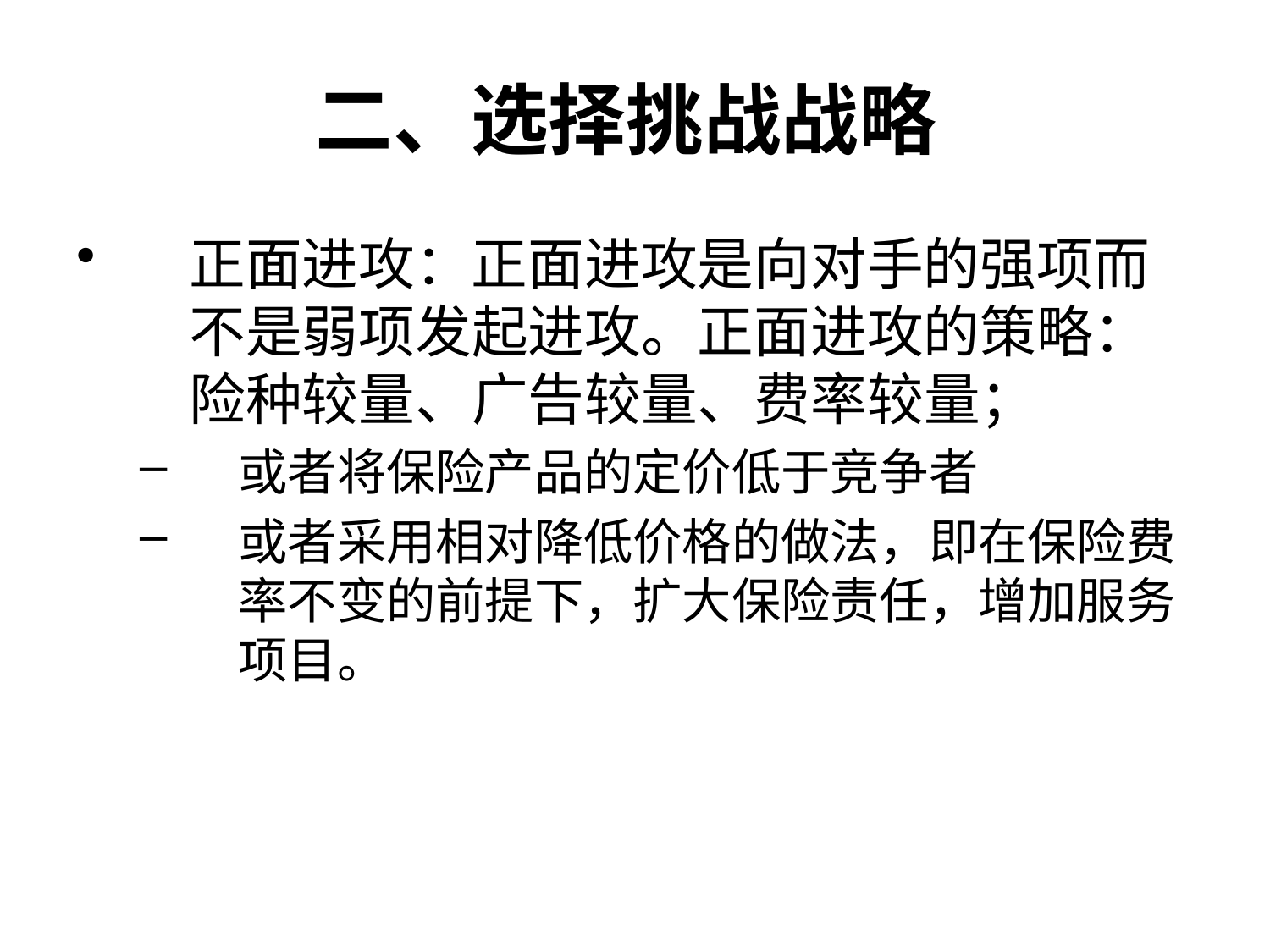

# 二、选择挑战战略
正面进攻：正面进攻是向对手的强项而不是弱项发起进攻。正面进攻的策略：险种较量、广告较量、费率较量；
或者将保险产品的定价低于竞争者
或者采用相对降低价格的做法，即在保险费率不变的前提下，扩大保险责任，增加服务项目。